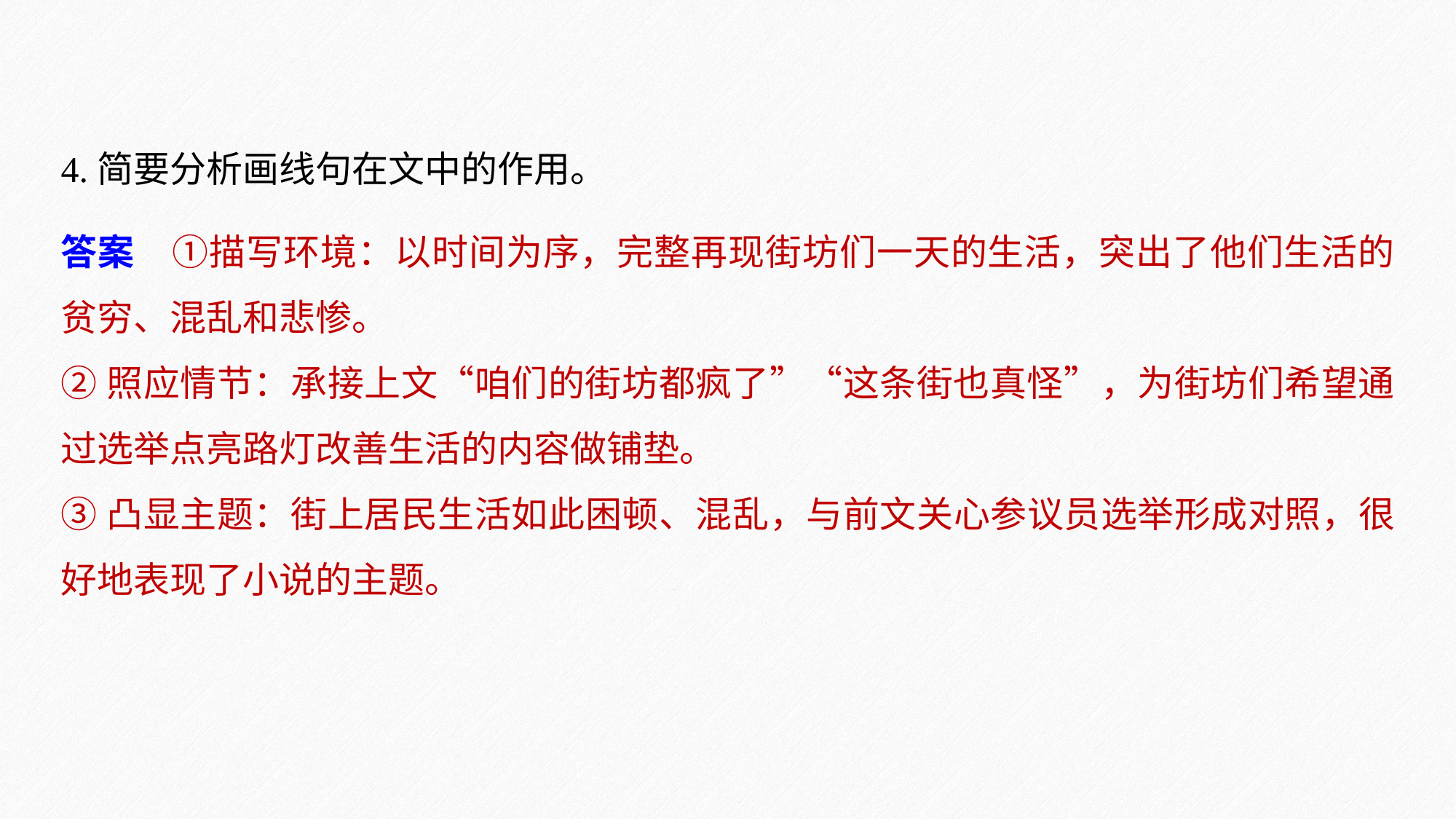

4.简要分析画线句在文中的作用。
答案　①描写环境：以时间为序，完整再现街坊们一天的生活，突出了他们生活的贫穷、混乱和悲惨。
②照应情节：承接上文“咱们的街坊都疯了”“这条街也真怪”，为街坊们希望通过选举点亮路灯改善生活的内容做铺垫。
③凸显主题：街上居民生活如此困顿、混乱，与前文关心参议员选举形成对照，很好地表现了小说的主题。